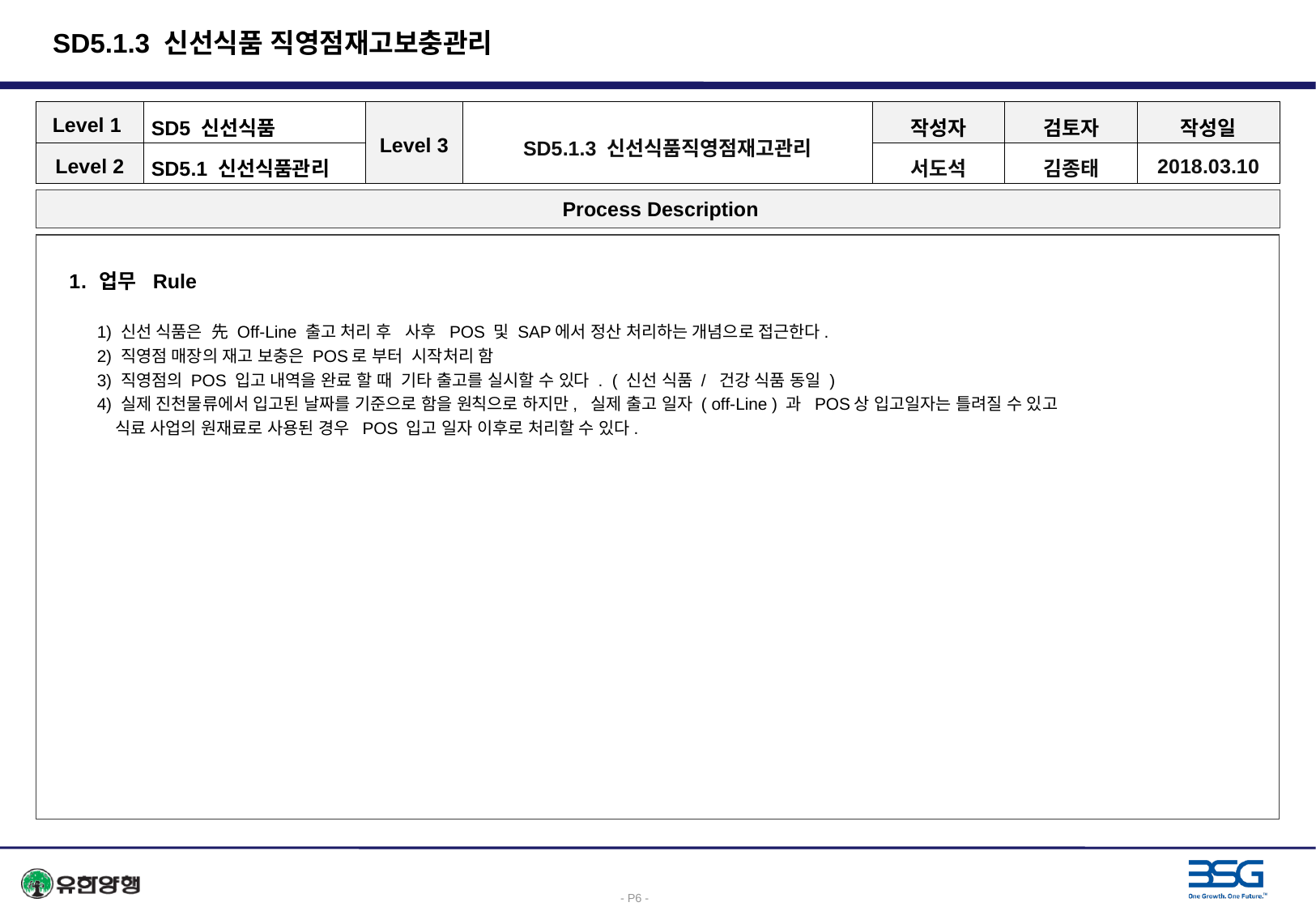

# SD5.1.3 신선식품 직영점재고보충관리
| Level 1 | SD5 신선식품 | Level 3 | SD5.1.3 신선식품직영점재고관리 | 작성자 | 검토자 | 작성일 |
| --- | --- | --- | --- | --- | --- | --- |
| Level 2 | SD5.1 신선식품관리 |  |  | 서도석 | 김종태 | 2018.03.10 |
 Process Description
업무  Rule

      1) 신선 식품은  先 Off-Line 출고 처리 후   사후  POS 및 SAP에서 정산 처리하는 개념으로 접근한다.
      2) 직영점 매장의 재고 보충은 POS로 부터  시작처리 함
      3) 직영점의 POS 입고 내역을 완료 할 때  기타 출고를 실시할 수 있다 .  ( 신선 식품 /  건강 식품 동일 )
      4) 실제 진천물류에서 입고된 날짜를 기준으로 함을 원칙으로 하지만,  실제 출고 일자 ( off-Line ) 과  POS상 입고일자는 틀려질 수 있고
         식료 사업의 원재료로 사용된 경우  POS 입고 일자 이후로 처리할 수 있다.